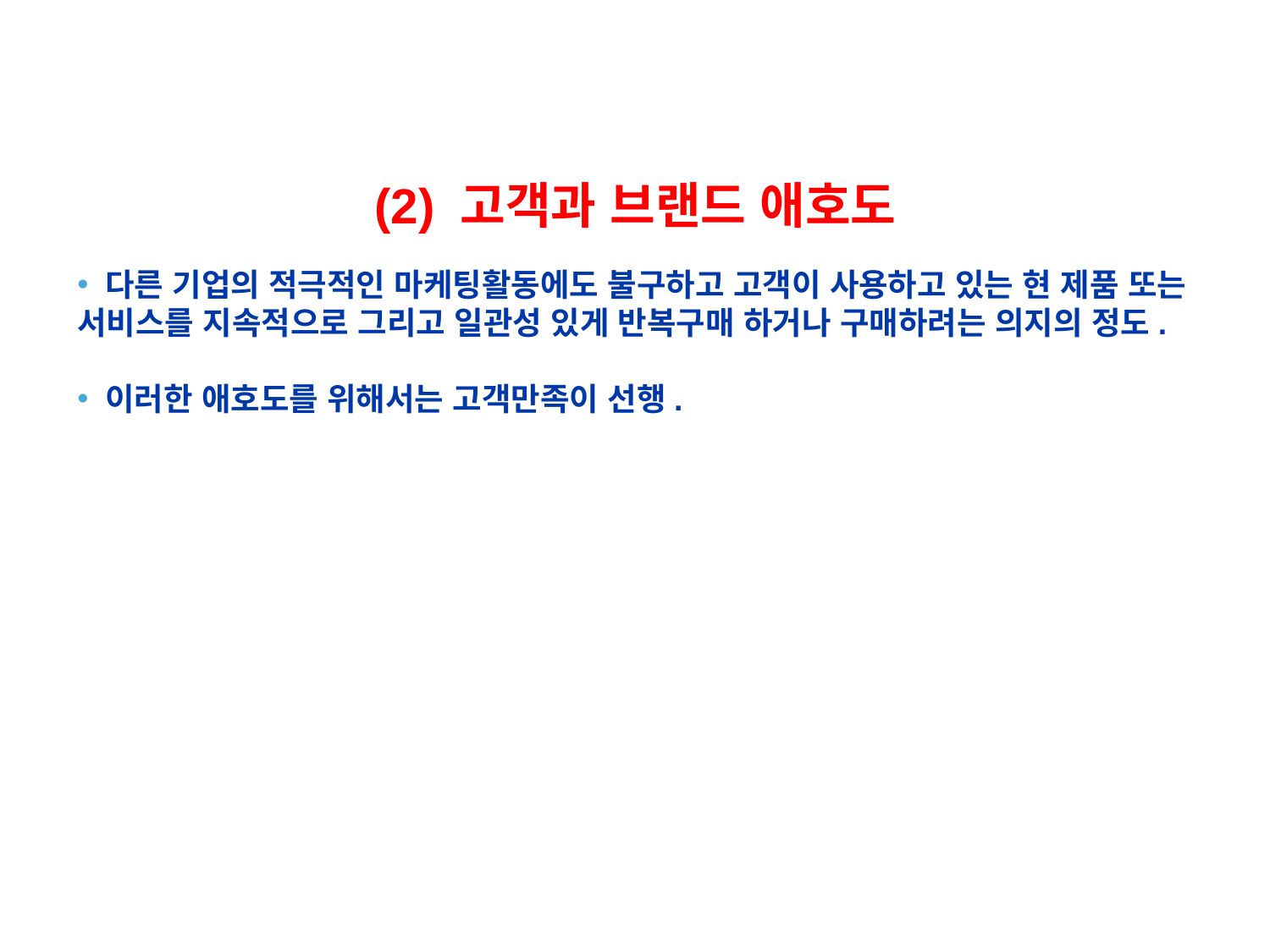

(2) 고객과 브랜드 애호도
 다른 기업의 적극적인 마케팅활동에도 불구하고 고객이 사용하고 있는 현 제품 또는 서비스를 지속적으로 그리고 일관성 있게 반복구매 하거나 구매하려는 의지의 정도.

 이러한 애호도를 위해서는 고객만족이 선행.